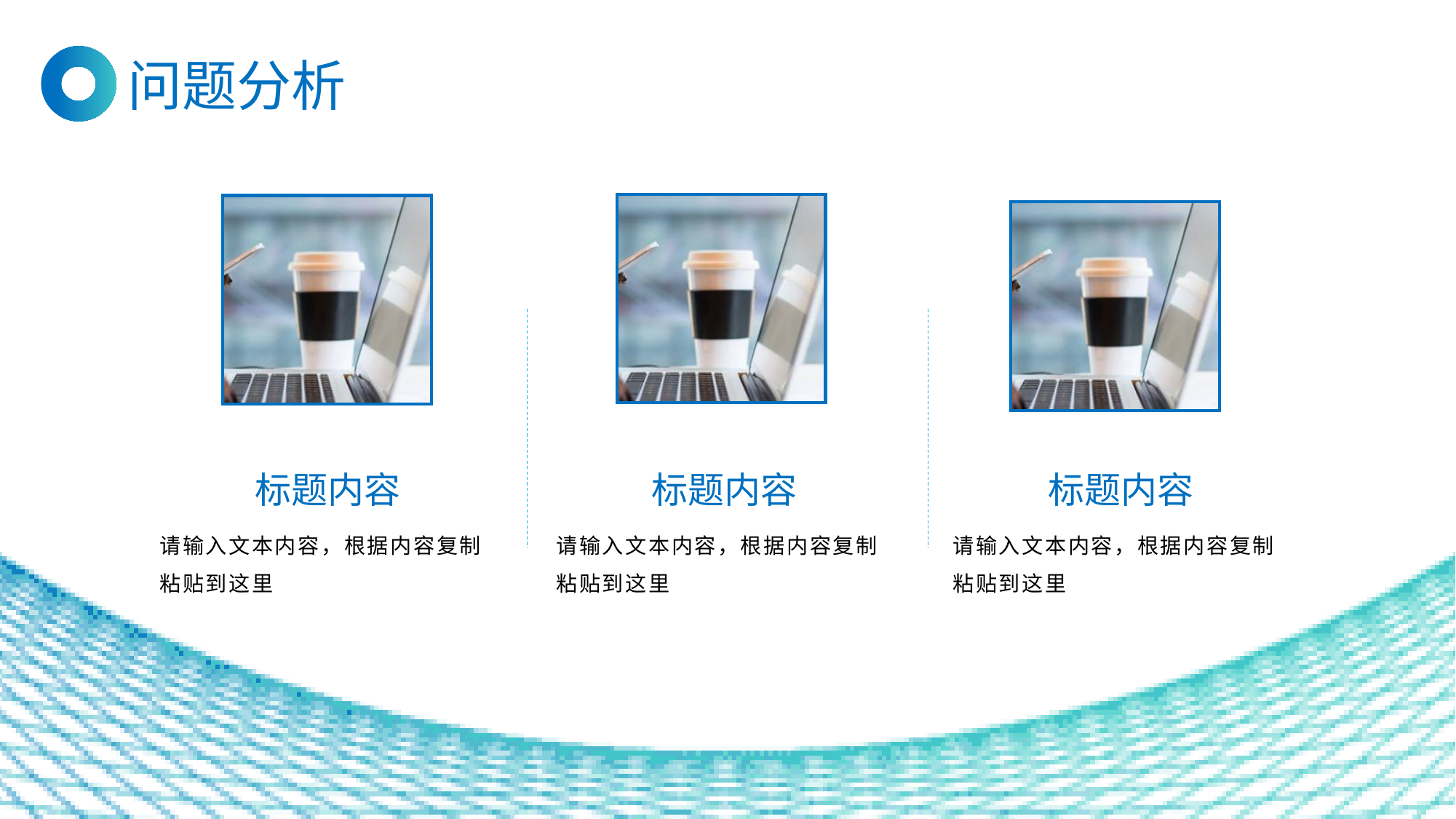

问题分析

标题内容
标题内容
标题内容
请输入文本内容，根据内容复制粘贴到这里
请输入文本内容，根据内容复制粘贴到这里
请输入文本内容，根据内容复制粘贴到这里